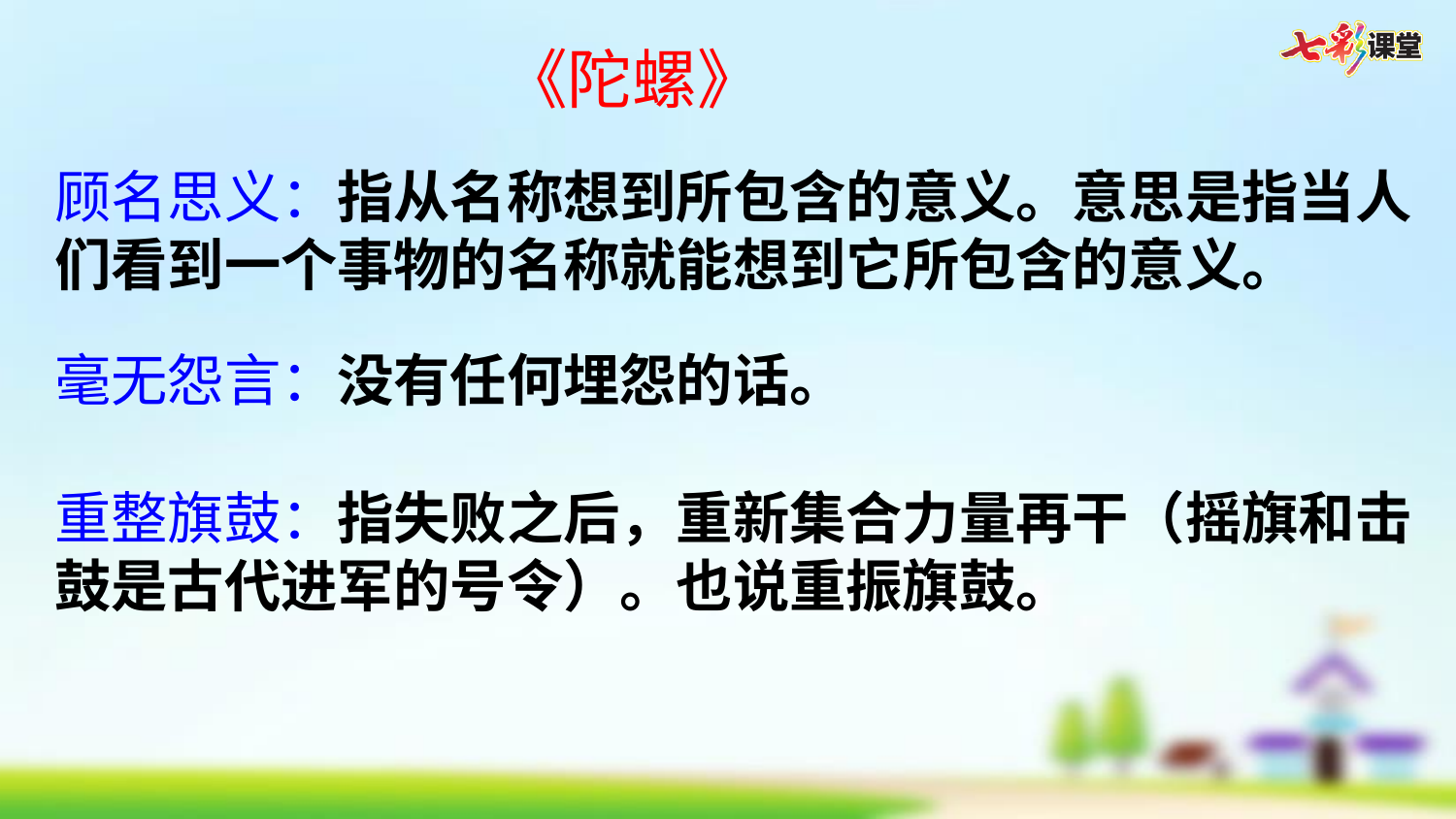

《陀螺》
顾名思义：指从名称想到所包含的意义。意思是指当人们看到一个事物的名称就能想到它所包含的意义。
毫无怨言：没有任何埋怨的话。
重整旗鼓：指失败之后，重新集合力量再干（摇旗和击鼓是古代进军的号令）。也说重振旗鼓。